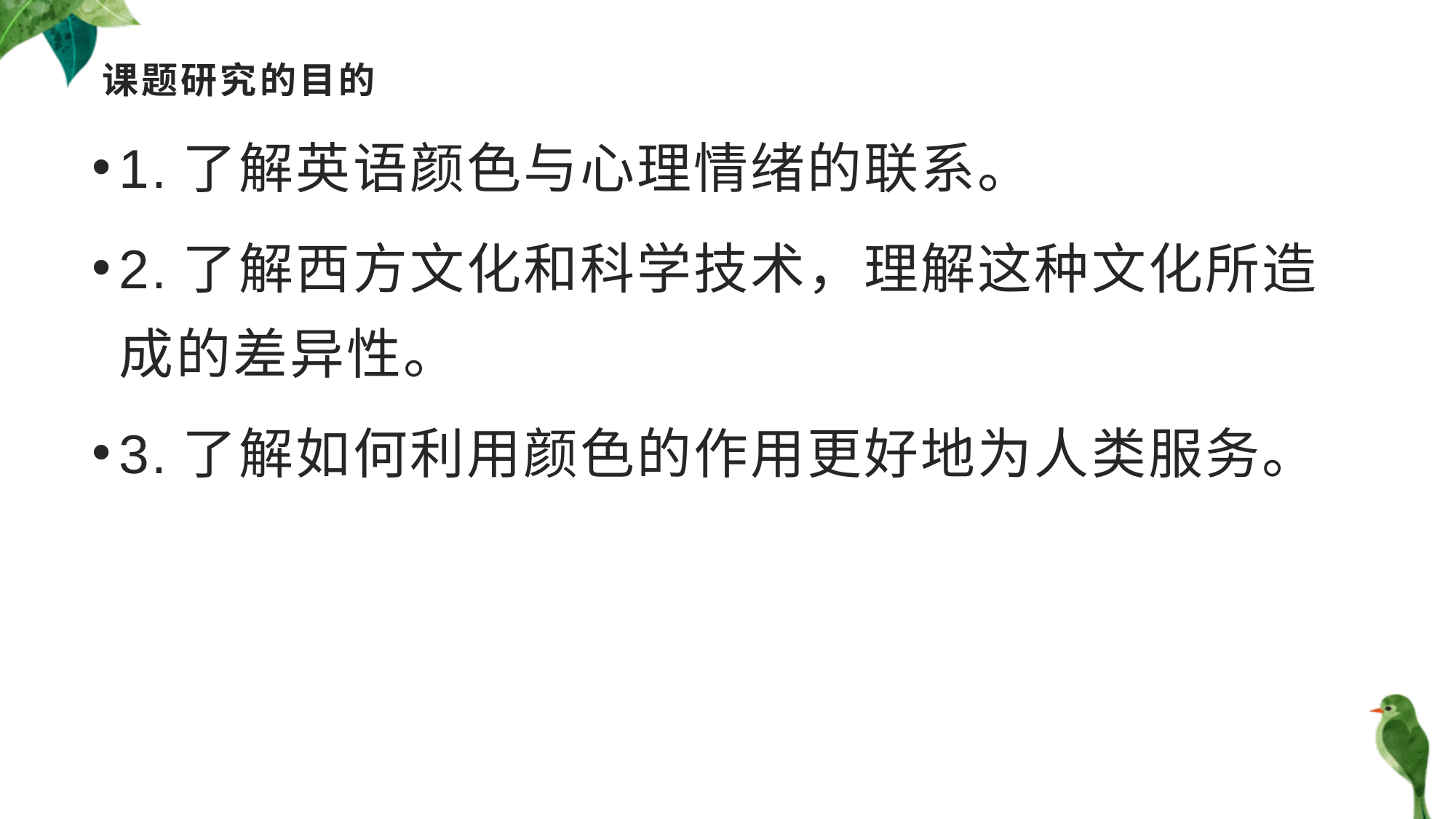

# 课题研究的目的
1.了解英语颜色与心理情绪的联系。
2.了解西方文化和科学技术，理解这种文化所造成的差异性。
3.了解如何利用颜色的作用更好地为人类服务。